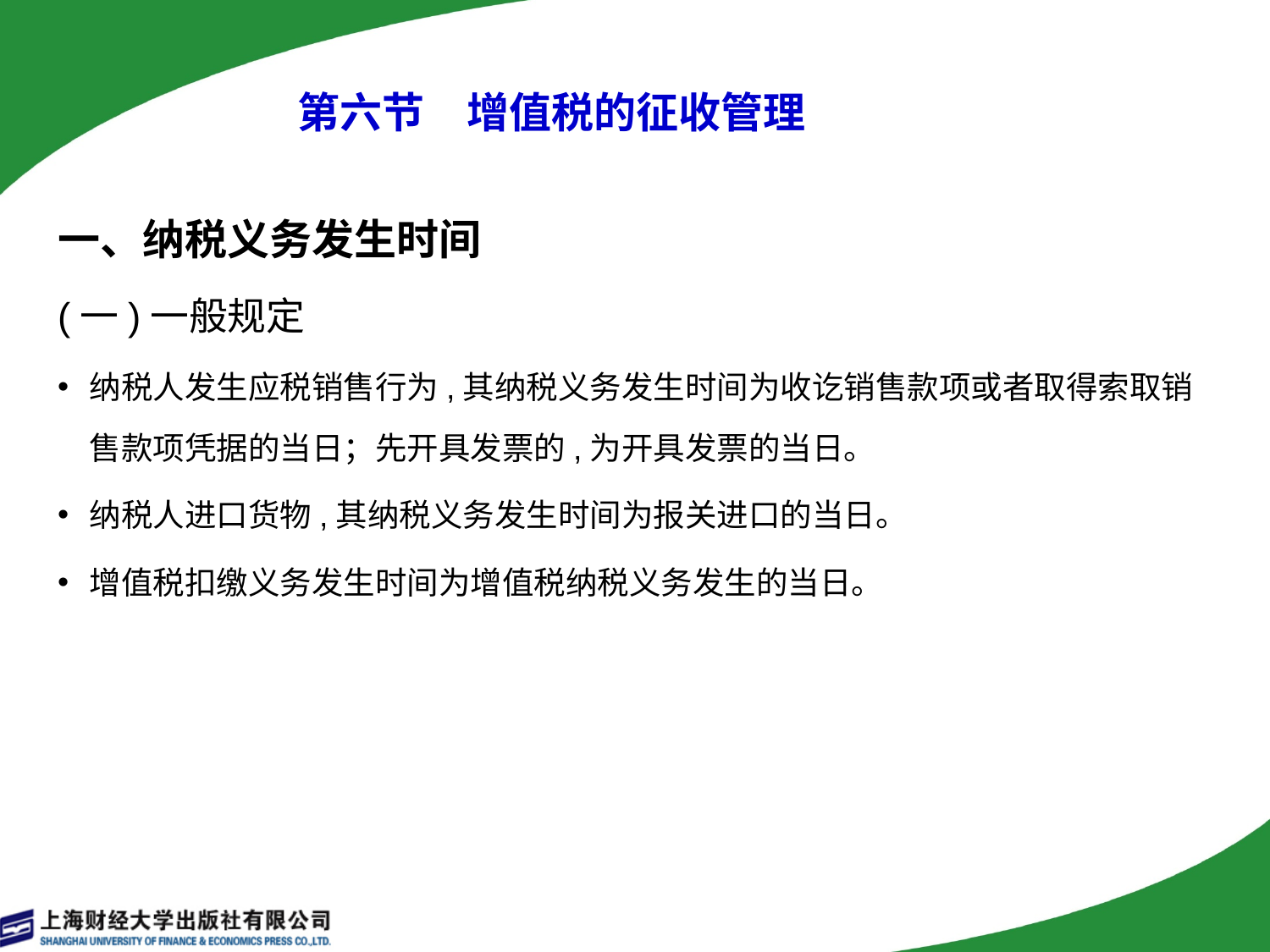

# 第六节　增值税的征收管理
一、纳税义务发生时间
(一)一般规定
纳税人发生应税销售行为,其纳税义务发生时间为收讫销售款项或者取得索取销售款项凭据的当日；先开具发票的,为开具发票的当日。
纳税人进口货物,其纳税义务发生时间为报关进口的当日。
增值税扣缴义务发生时间为增值税纳税义务发生的当日。